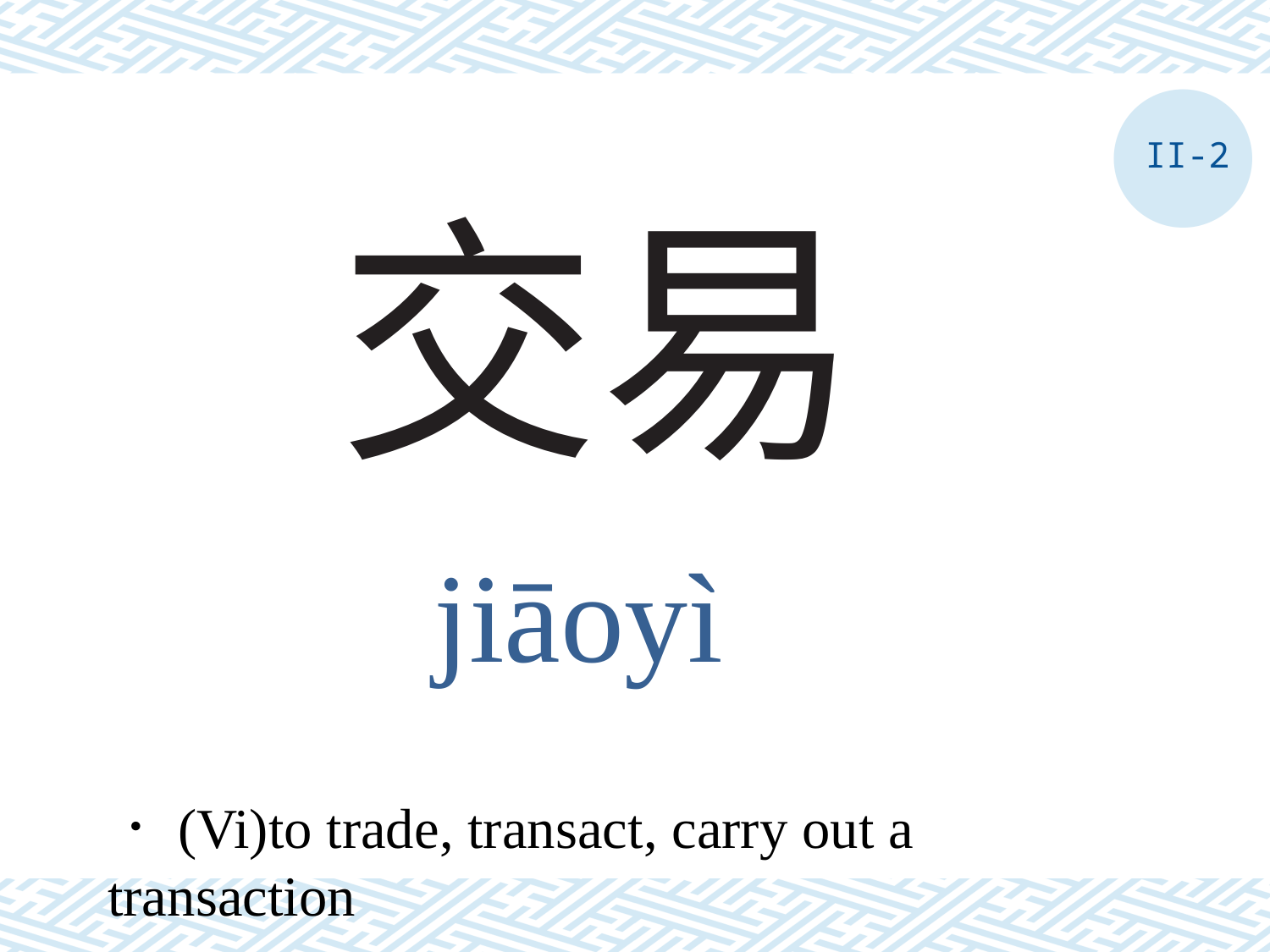

II-2

# 交易
jiāoyì
．(Vi)to trade, transact, carry out a transaction